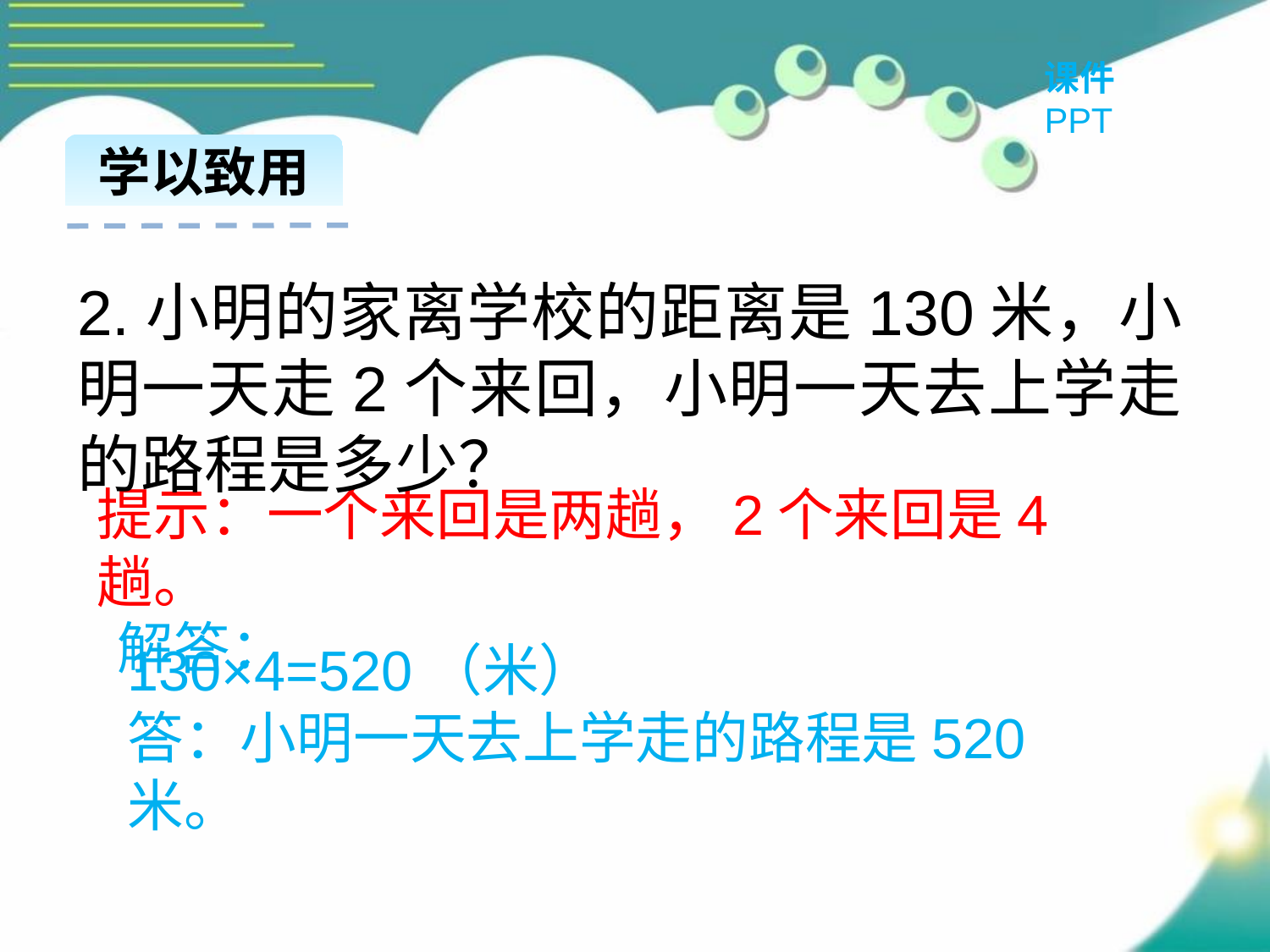

课件PPT
学以致用

2.小明的家离学校的距离是130米，小明一天走2个来回，小明一天去上学走的路程是多少？
提示：一个来回是两趟，2个来回是4趟。
解答：
130×4=520（米）
答：小明一天去上学走的路程是520米。